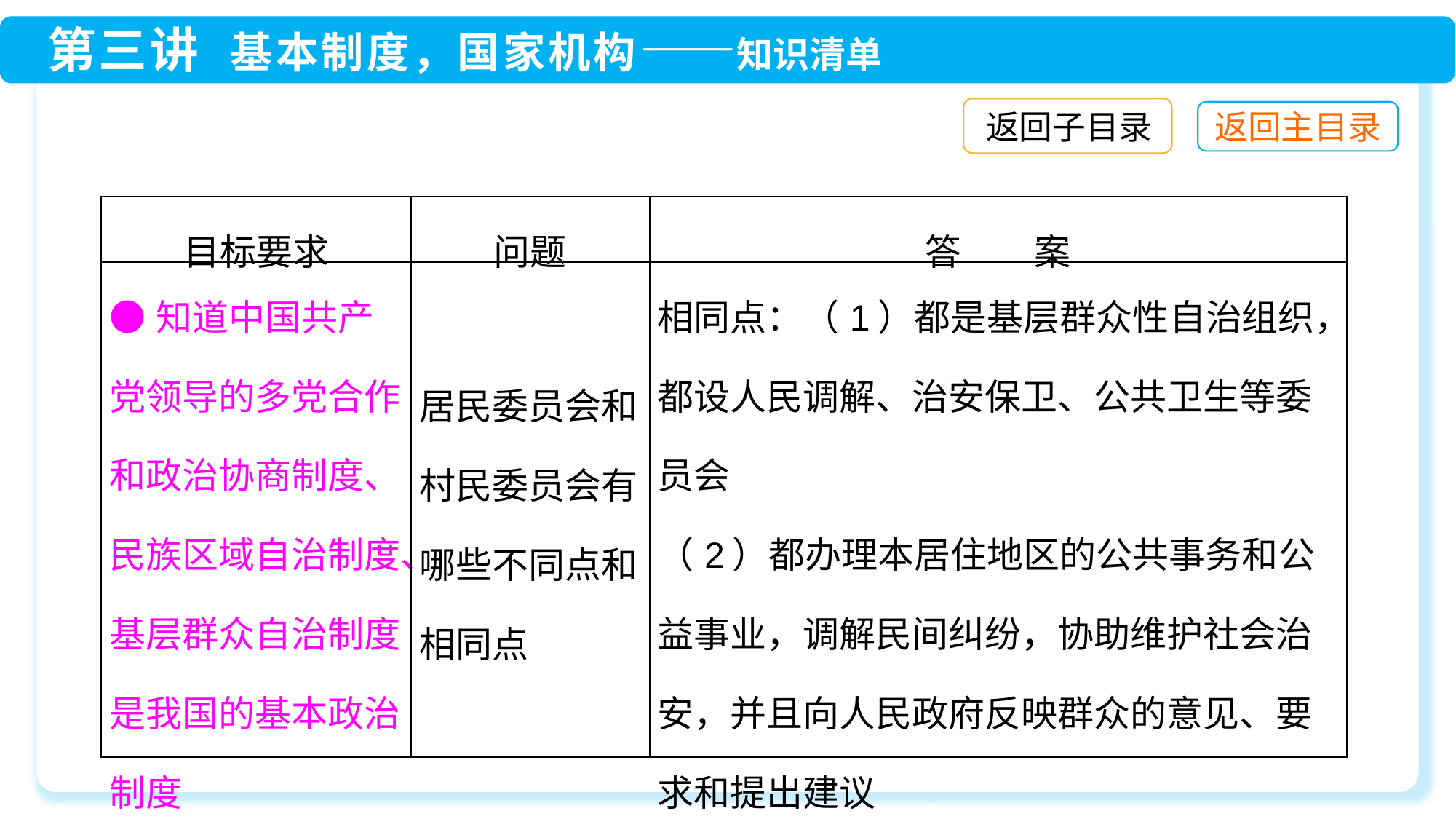

返回子目录
| 目标要求 | 问题 | 答　　案 |
| --- | --- | --- |
| ●知道中国共产党领导的多党合作和政治协商制度、民族区域自治制度、基层群众自治制度是我国的基本政治制度 | 居民委员会和村民委员会有哪些不同点和相同点 | 相同点：（1）都是基层群众性自治组织，都设人民调解、治安保卫、公共卫生等委员会 （2）都办理本居住地区的公共事务和公益事业，调解民间纠纷，协助维护社会治安，并且向人民政府反映群众的意见、要求和提出建议 |